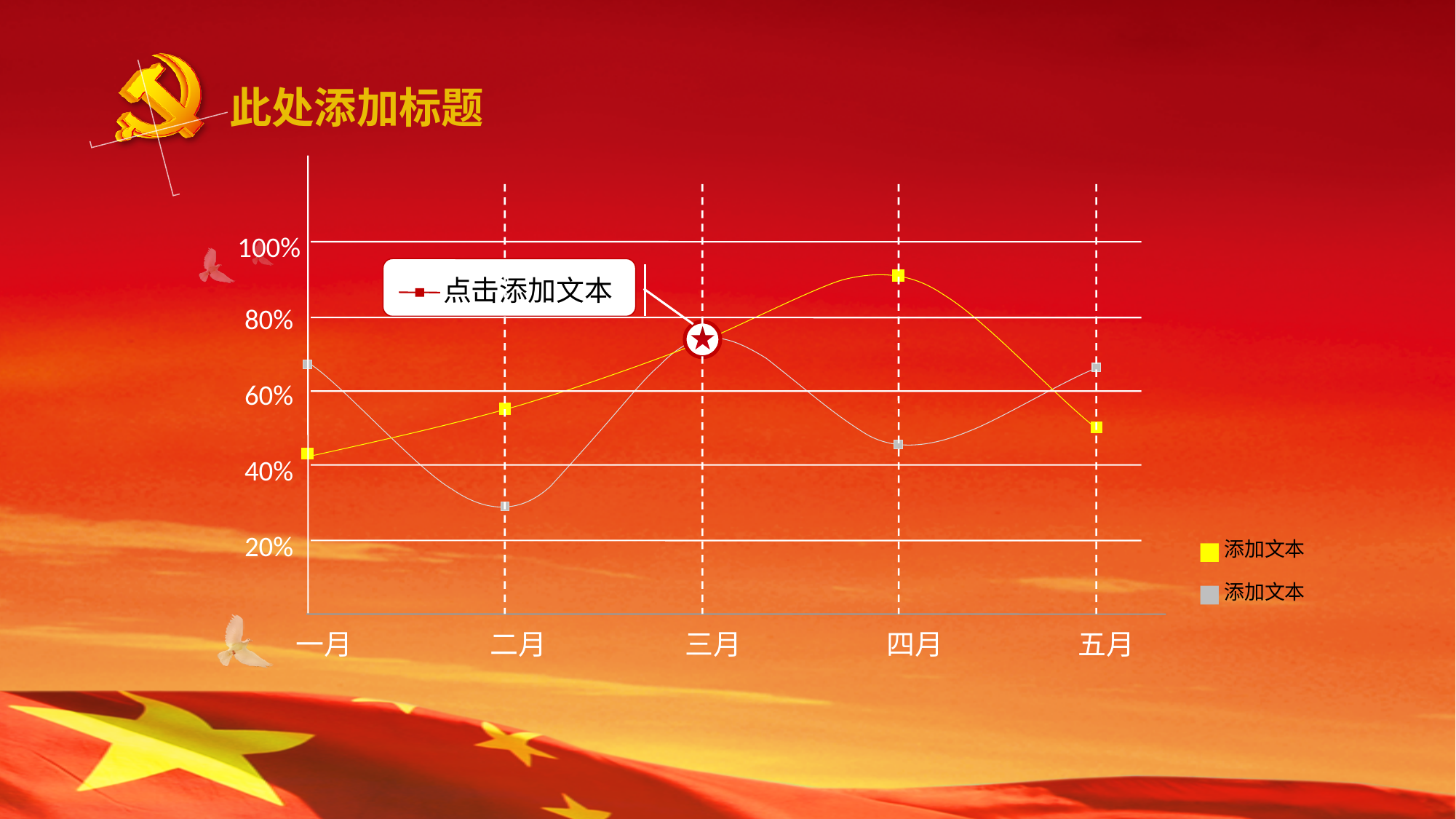

此处添加标题

100%
80%
60%
40%
20%
添加文本

添加文本

一月
二月
三月
四月
五月

点击添加文本